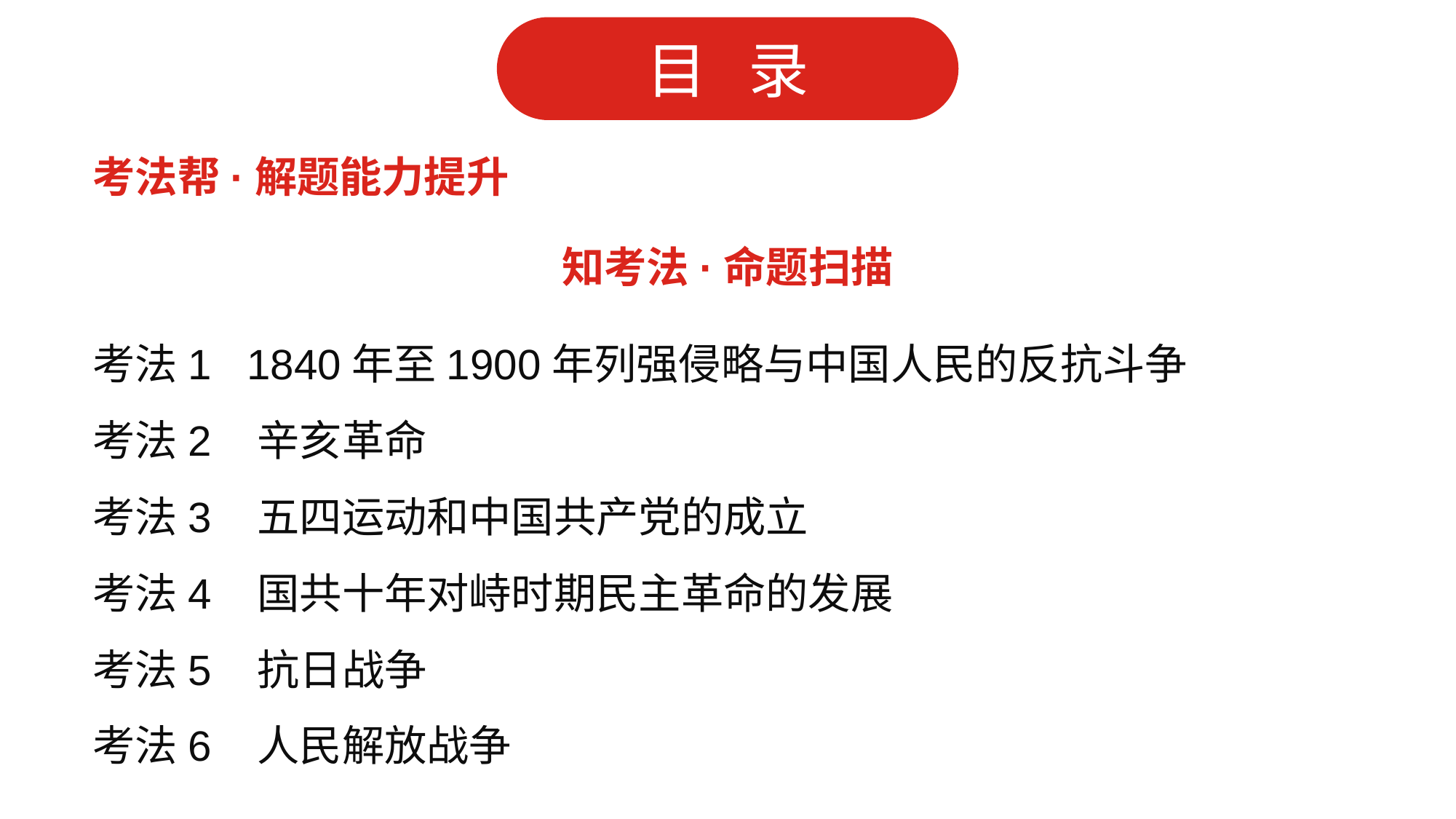

考法帮·解题能力提升
知考法·命题扫描
考法1   1840年至1900年列强侵略与中国人民的反抗斗争
考法2   辛亥革命
考法3   五四运动和中国共产党的成立
考法4   国共十年对峙时期民主革命的发展
考法5   抗日战争
考法6   人民解放战争